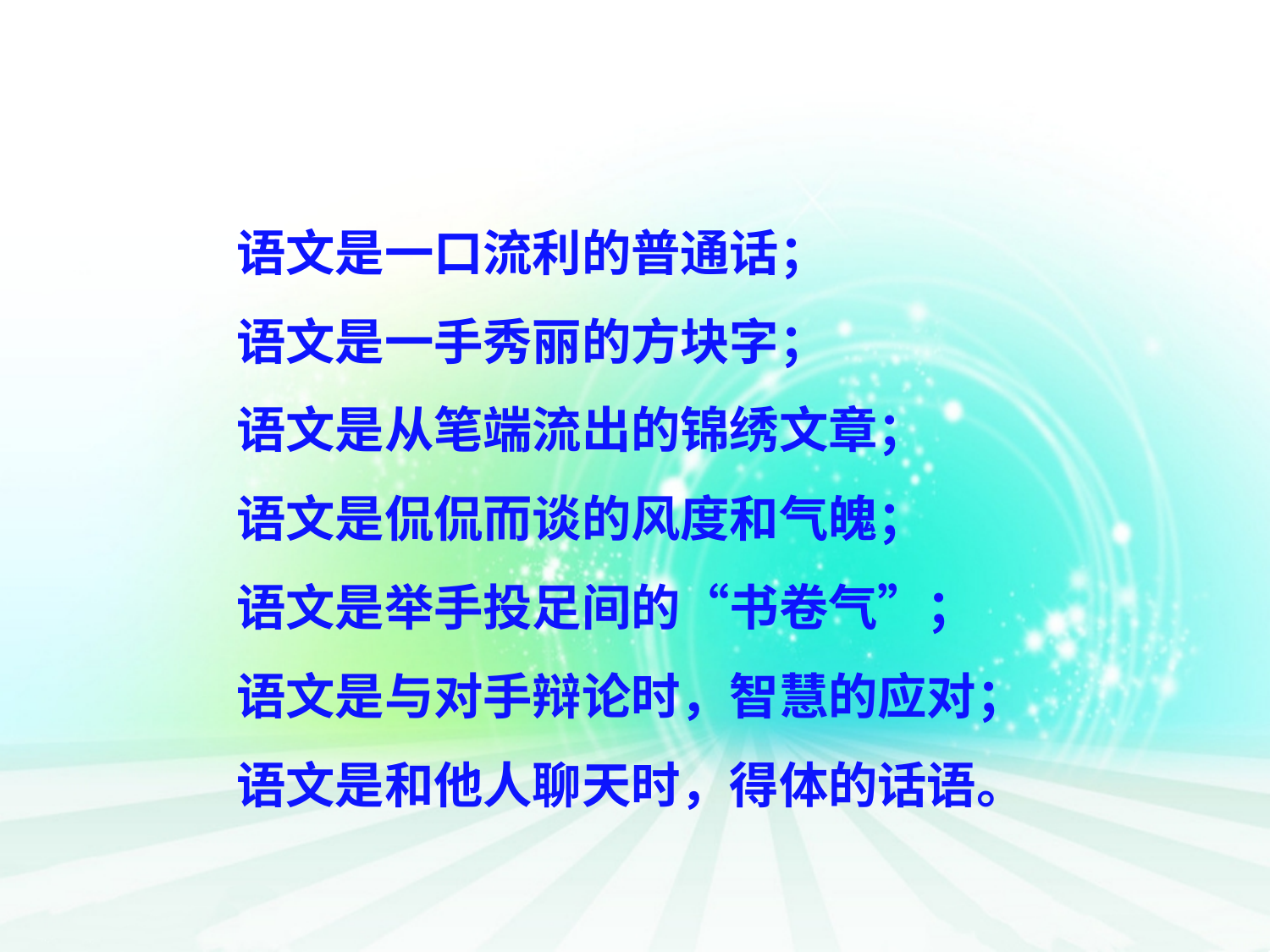

语文是一口流利的普通话；
语文是一手秀丽的方块字；
语文是从笔端流出的锦绣文章；
语文是侃侃而谈的风度和气魄；
语文是举手投足间的“书卷气”；
语文是与对手辩论时，智慧的应对；
语文是和他人聊天时，得体的话语。